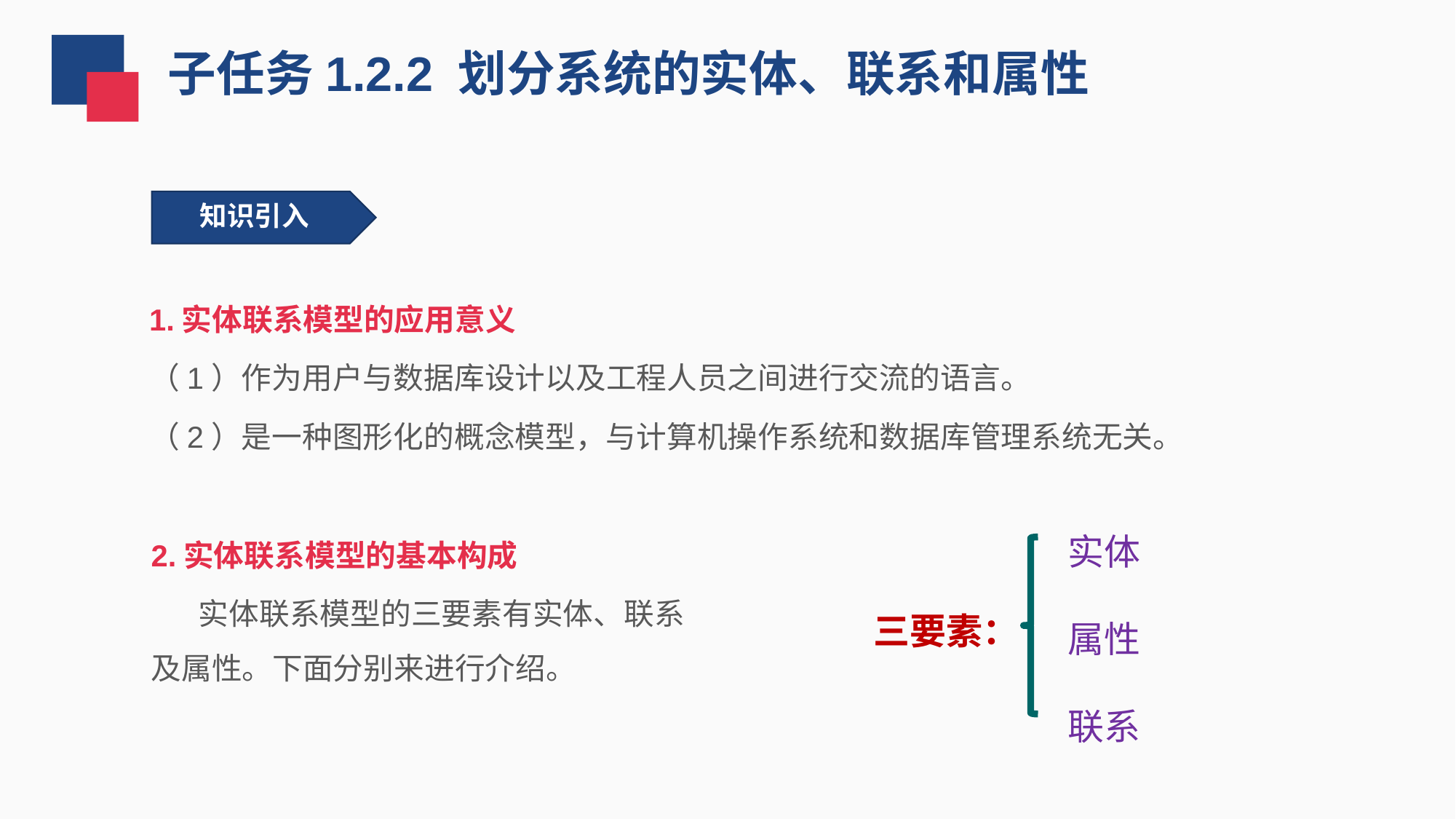

子任务1.2.2 划分系统的实体、联系和属性

     知识引入
1.实体联系模型的应用意义
（1）作为用户与数据库设计以及工程人员之间进行交流的语言。
（2）是一种图形化的概念模型，与计算机操作系统和数据库管理系统无关。
实体
属性
联系

三要素：
2.实体联系模型的基本构成
      实体联系模型的三要素有实体、联系及属性。下面分别来进行介绍。